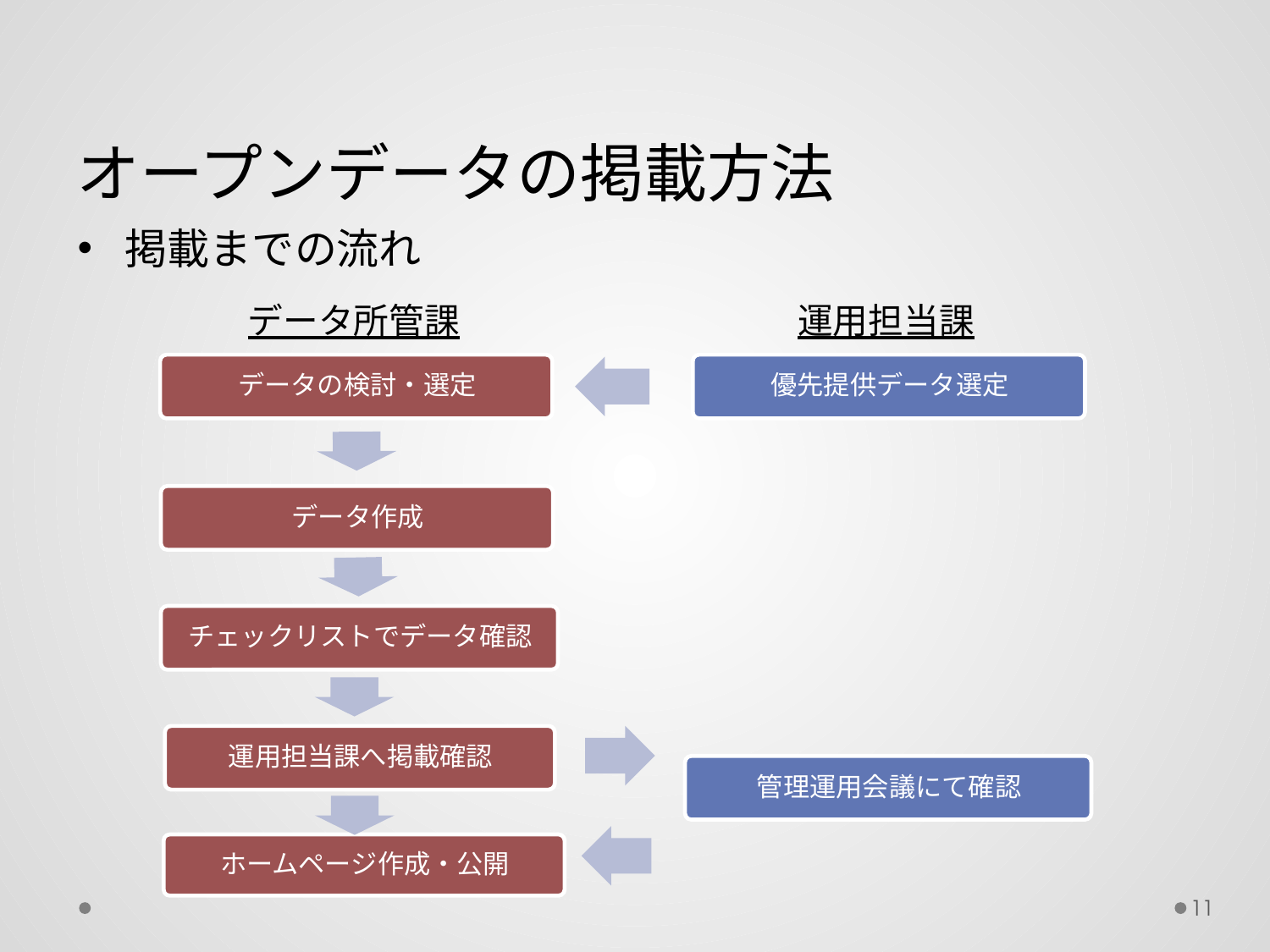

# オープンデータの掲載方法
掲載までの流れ
データ所管課
運用担当課
優先提供データ選定

データの検討・選定

データ作成

チェックリストでデータ確認

運用担当課へ掲載確認

管理運用会議にて確認

ホームページ作成・公開

11